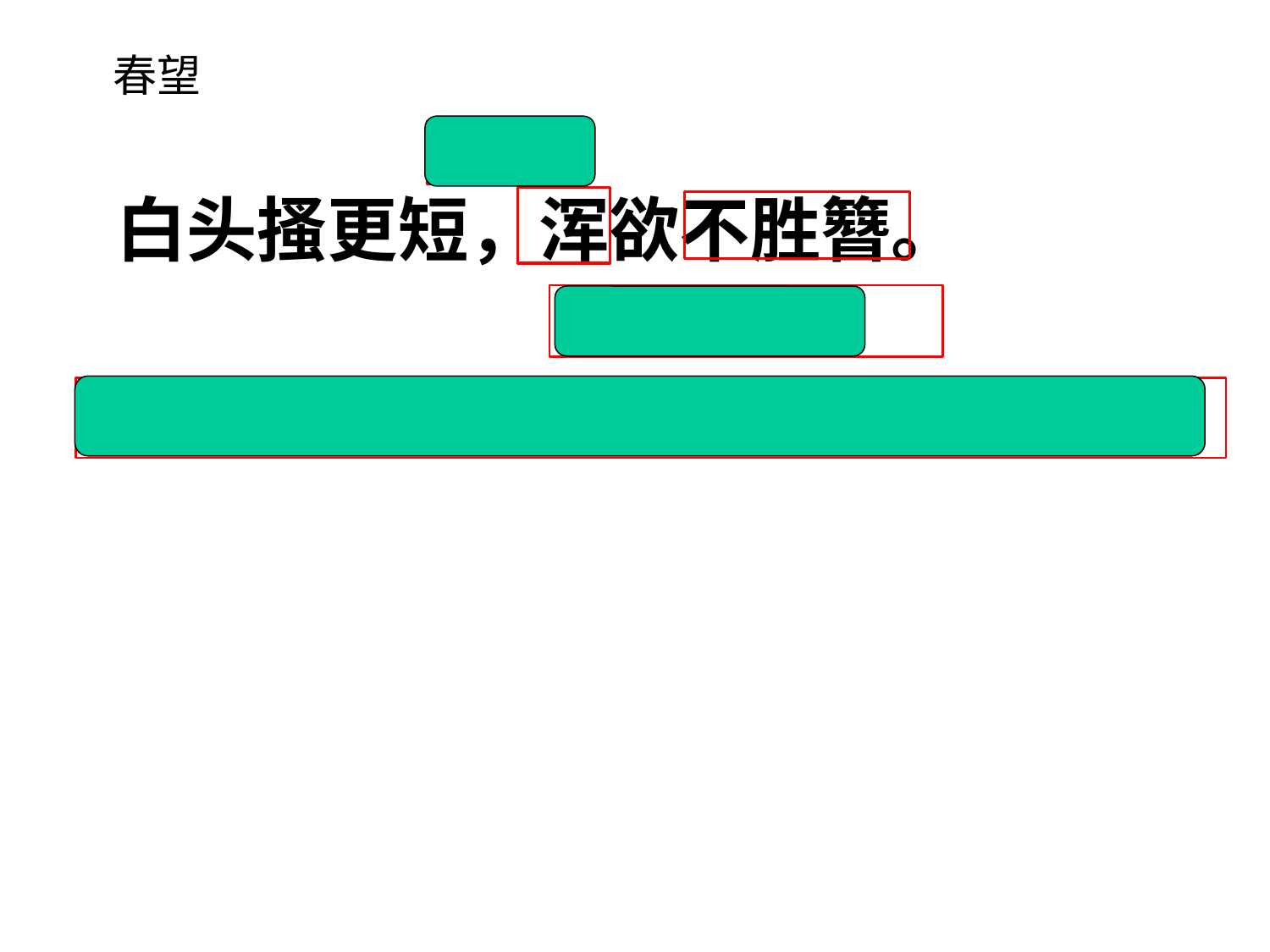

春望

简直

白头搔更短，浑欲不胜簪。
插不住簪子。

头上白发越搔越稀少，简直连簪子都插不住。